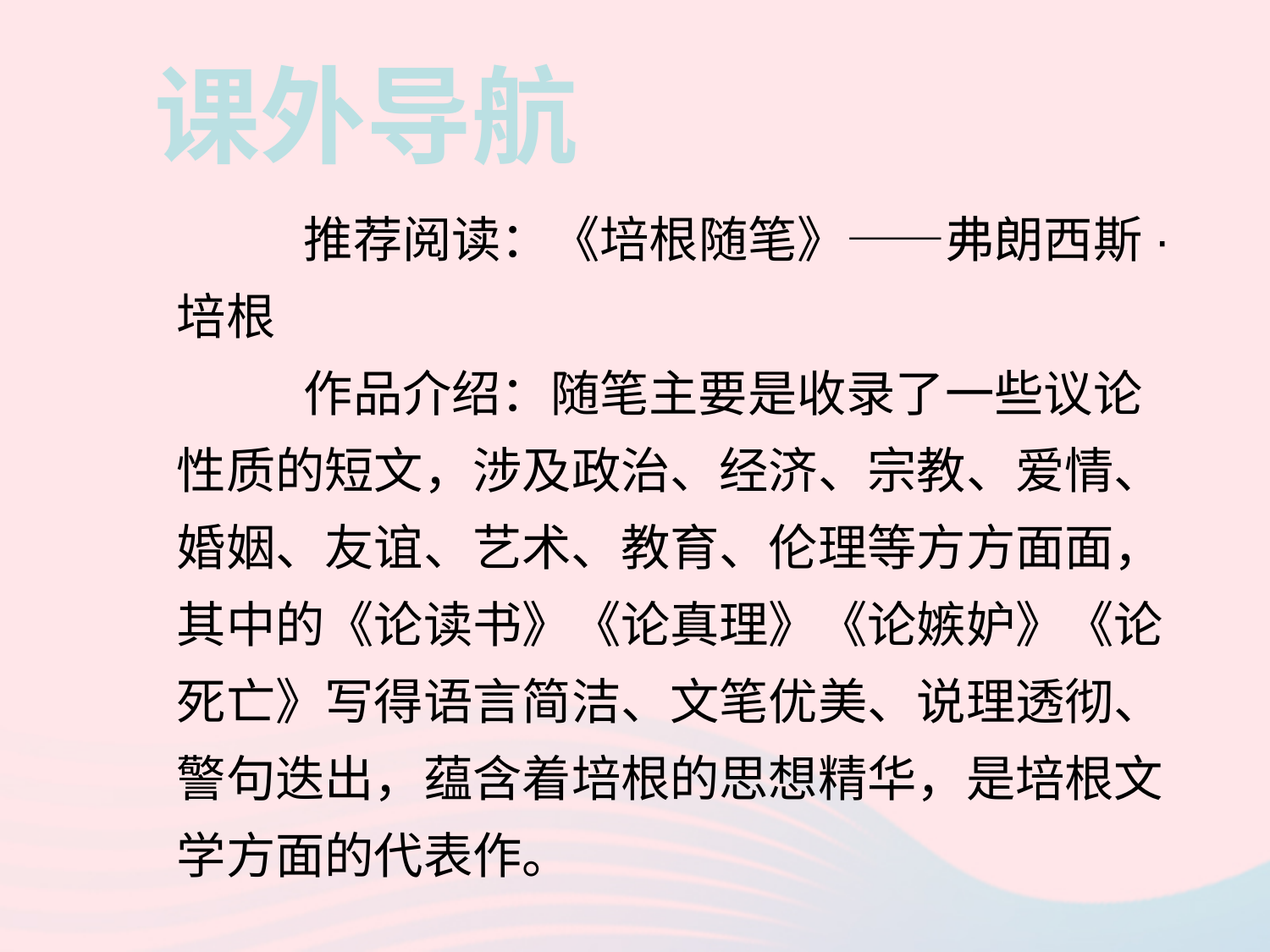

课外导航
	推荐阅读：《培根随笔》——弗朗西斯·培根
	作品介绍：随笔主要是收录了一些议论性质的短文，涉及政治、经济、宗教、爱情、婚姻、友谊、艺术、教育、伦理等方方面面，其中的《论读书》《论真理》《论嫉妒》《论死亡》写得语言简洁、文笔优美、说理透彻、警句迭出，蕴含着培根的思想精华，是培根文学方面的代表作。